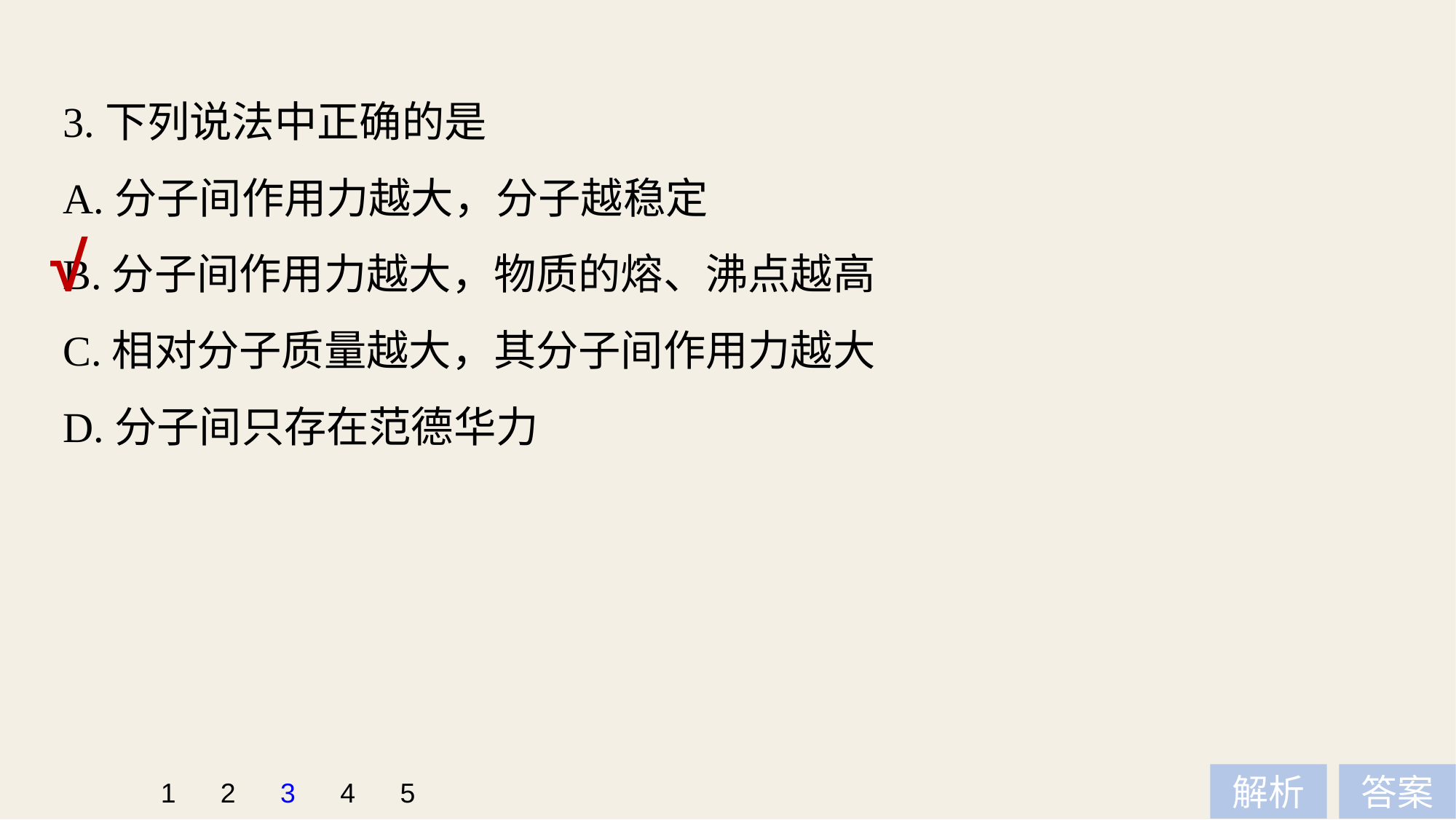

3.下列说法中正确的是
A.分子间作用力越大，分子越稳定
B.分子间作用力越大，物质的熔、沸点越高
C.相对分子质量越大，其分子间作用力越大
D.分子间只存在范德华力
√
1
2
3
4
5
解析
答案